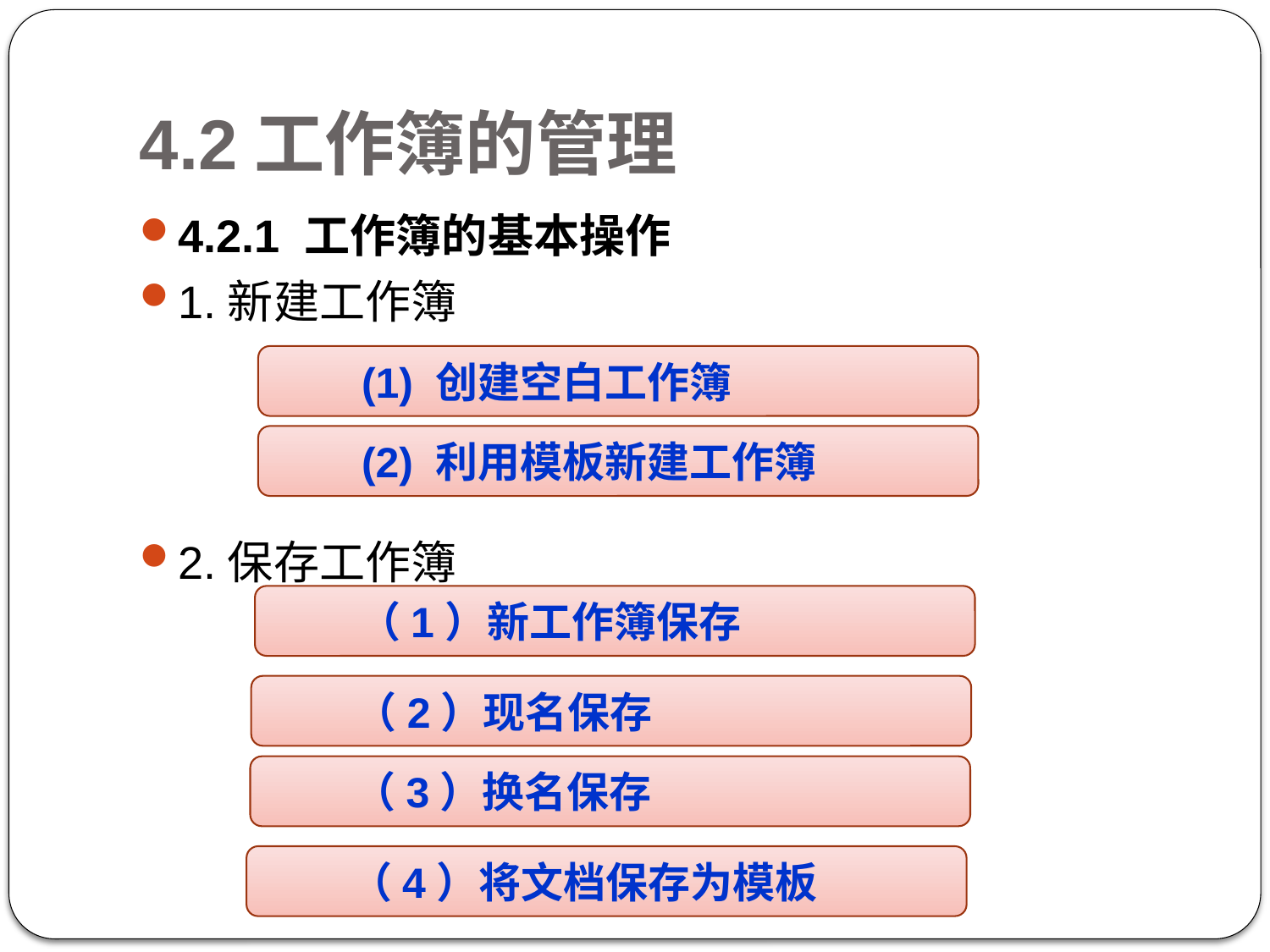

# 4.2工作簿的管理
4.2.1 工作簿的基本操作
1.新建工作簿

2.保存工作簿

(1) 创建空白工作簿
(2) 利用模板新建工作簿
（1）新工作簿保存
（2）现名保存
（3）换名保存
（4）将文档保存为模板